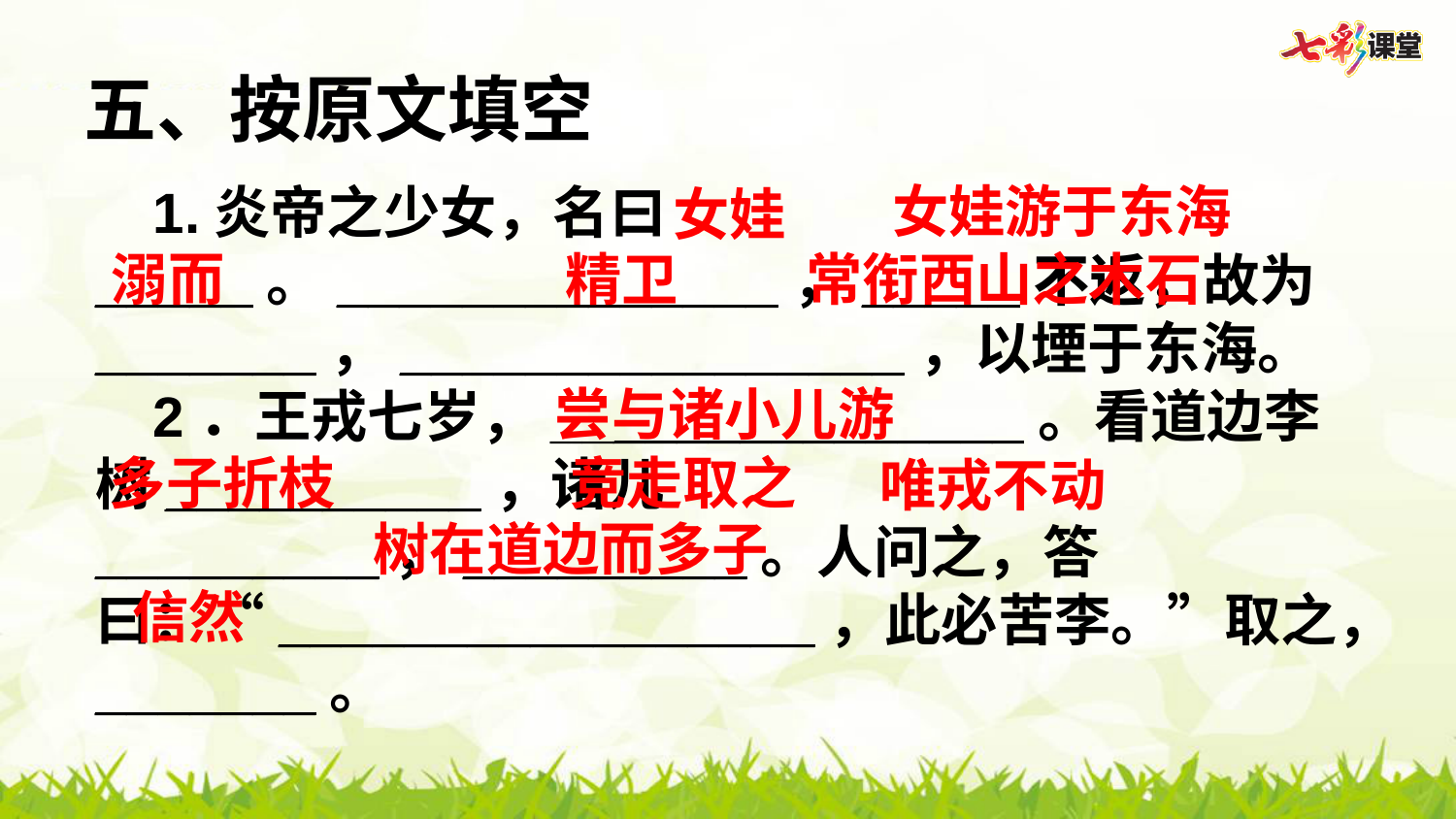

五、按原文填空
女娃游于东海
1.炎帝之少女，名曰_____。______________，_____不返，故为_______，________________，以堙于东海。
2．王戎七岁，_______________。看道边李树__________，诸儿_________，_________。人问之，答曰：“_________________，此必苦李。”取之，_______。
女娃
溺而
精卫
常衔西山之木石
尝与诸小儿游
多子折枝
竞走取之
唯戎不动
树在道边而多子
信然